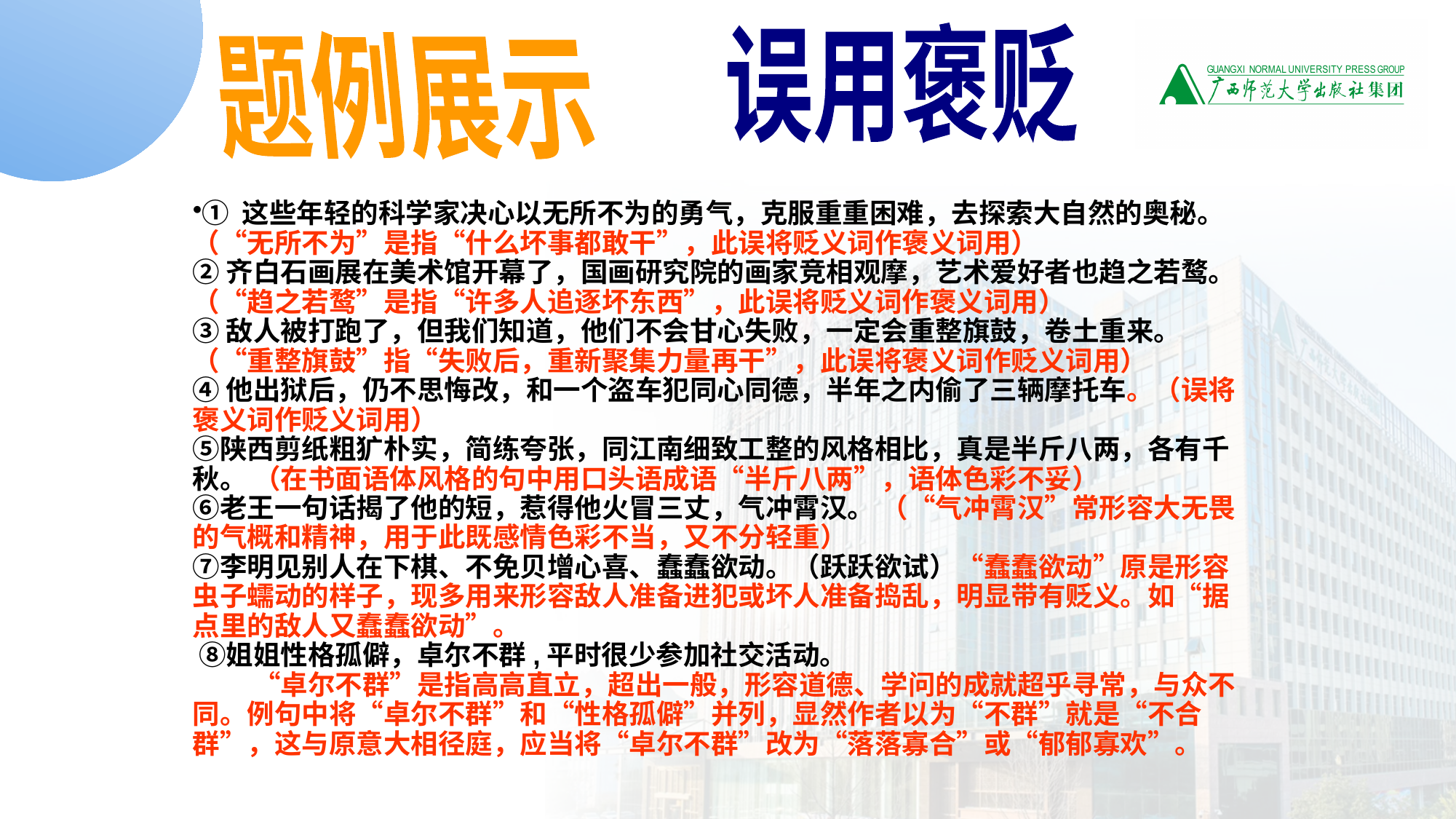

误用褒贬
题例展示

① 这些年轻的科学家决心以无所不为的勇气，克服重重困难，去探索大自然的奥秘。 （“无所不为”是指“什么坏事都敢干”，此误将贬义词作褒义词用）
② 齐白石画展在美术馆开幕了，国画研究院的画家竞相观摩，艺术爱好者也趋之若鹜。 （“趋之若鹜”是指“许多人追逐坏东西”，此误将贬义词作褒义词用）
③ 敌人被打跑了，但我们知道，他们不会甘心失败，一定会重整旗鼓，卷土重来。 （“重整旗鼓”指“失败后，重新聚集力量再干”，此误将褒义词作贬义词用）
④ 他出狱后，仍不思悔改，和一个盗车犯同心同德，半年之内偷了三辆摩托车。（误将褒义词作贬义词用）
⑤陕西剪纸粗犷朴实，简练夸张，同江南细致工整的风格相比，真是半斤八两，各有千秋。 （在书面语体风格的句中用口头语成语“半斤八两”，语体色彩不妥）
⑥老王一句话揭了他的短，惹得他火冒三丈，气冲霄汉。 （“气冲霄汉”常形容大无畏的气概和精神，用于此既感情色彩不当，又不分轻重）
⑦李明见别人在下棋、不免贝增心喜、蠢蠢欲动。（跃跃欲试）“蠢蠢欲动”原是形容虫子蠕动的样子，现多用来形容敌人准备进犯或坏人准备捣乱，明显带有贬义。如“据点里的敌人又蠢蠢欲动”。
 ⑧姐姐性格孤僻，卓尔不群,平时很少参加社交活动。
　　 “卓尔不群”是指高高直立，超出一般，形容道德、学问的成就超乎寻常，与众不同。例句中将“卓尔不群”和“性格孤僻”并列，显然作者以为“不群”就是“不合群”，这与原意大相径庭，应当将“卓尔不群”改为“落落寡合”或“郁郁寡欢”。